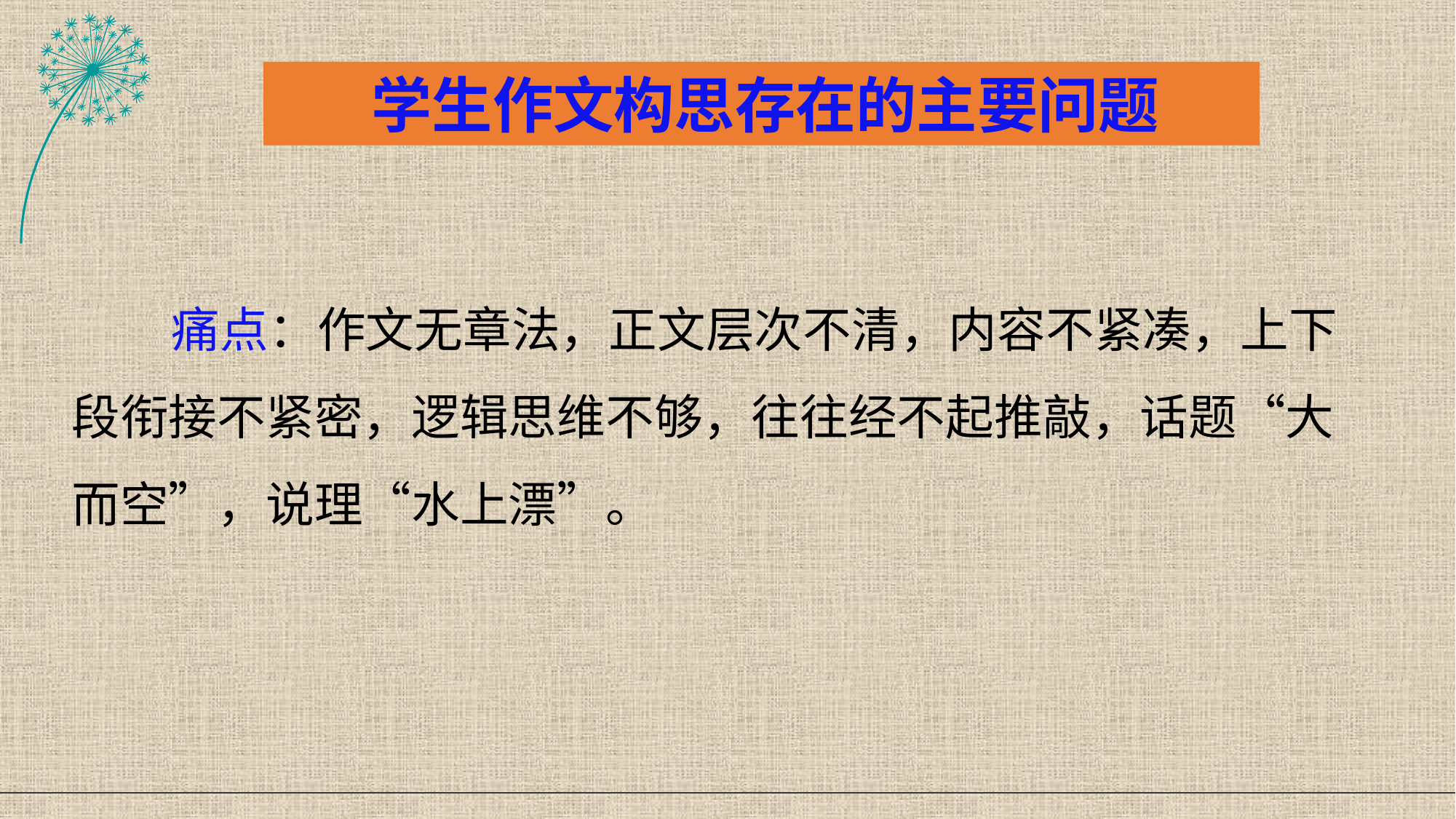

学生作文构思存在的主要问题
  痛点：作文无章法，正文层次不清，内容不紧凑，上下段衔接不紧密，逻辑思维不够，往往经不起推敲，话题“大而空”，说理“水上漂”。
83